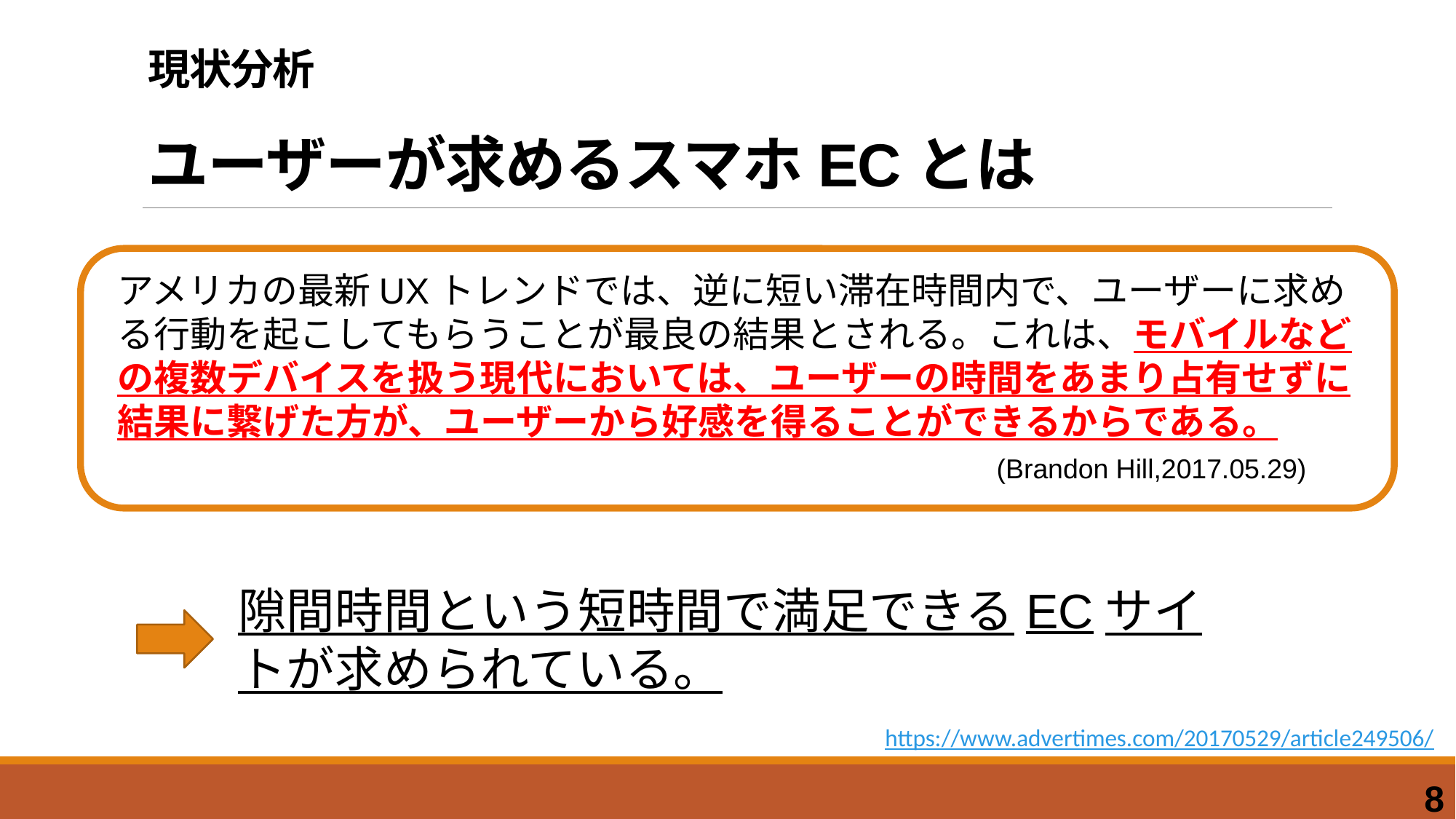

現状分析

ユーザーが求めるスマホECとは

アメリカの最新UXトレンドでは、逆に短い滞在時間内で、ユーザーに求める行動を起こしてもらうことが最良の結果とされる。これは、モバイルなどの複数デバイスを扱う現代においては、ユーザーの時間をあまり占有せずに結果に繋げた方が、ユーザーから好感を得ることができるからである。
　　　　　　　　　　　　　　　　　　　　　             (Brandon Hill,2017.05.29)
隙間時間という短時間で満足できるECサイトが求められている。

https://www.advertimes.com/20170529/article249506/
8